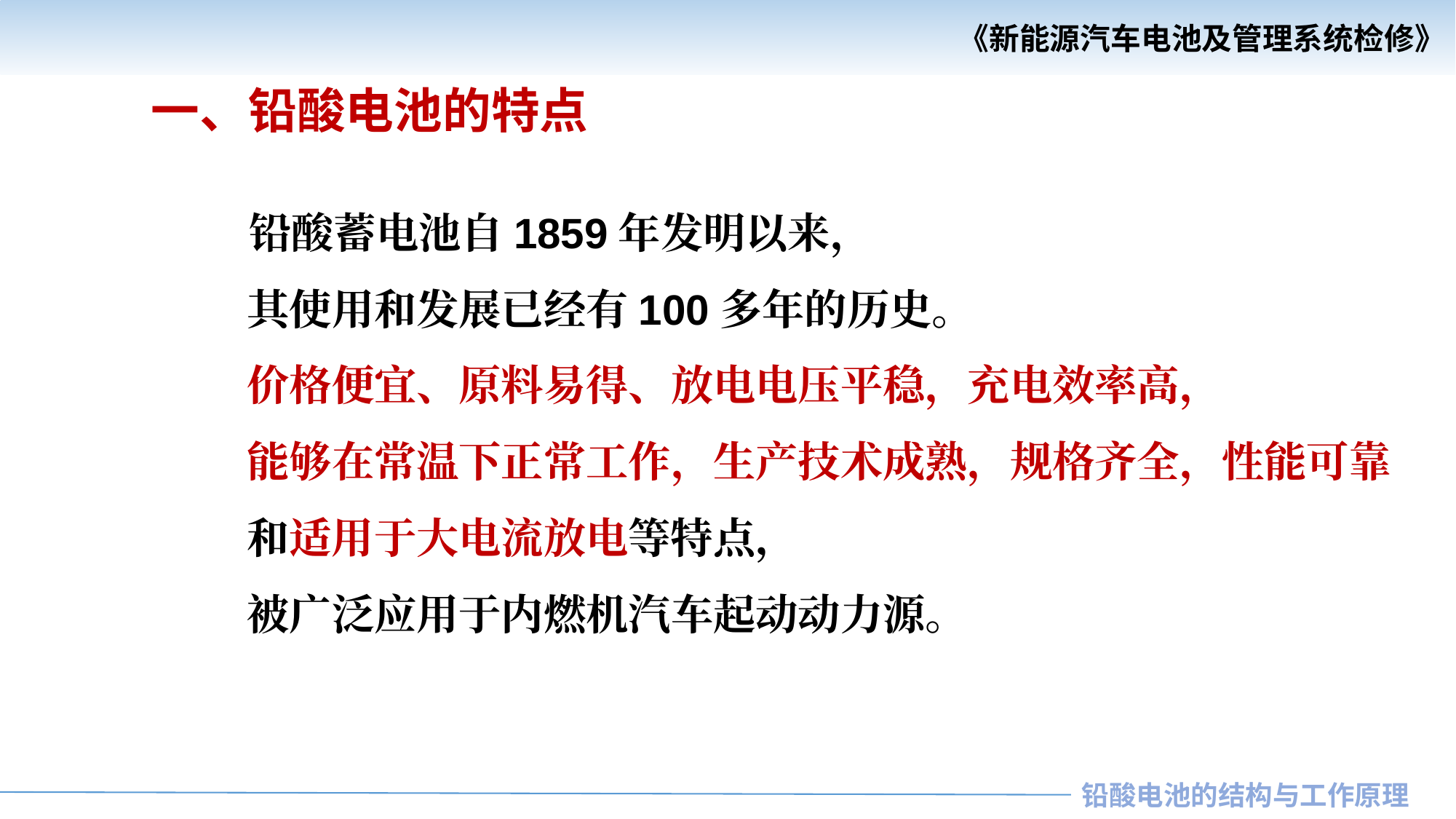

一、铅酸电池的特点
      铅酸蓄电池自1859年发明以来，
      其使用和发展已经有100多年的历史。
      价格便宜、原料易得、放电电压平稳，充电效率高，
      能够在常温下正常工作，生产技术成熟，规格齐全，性能可靠
      和适用于大电流放电等特点，
      被广泛应用于内燃机汽车起动动力源。